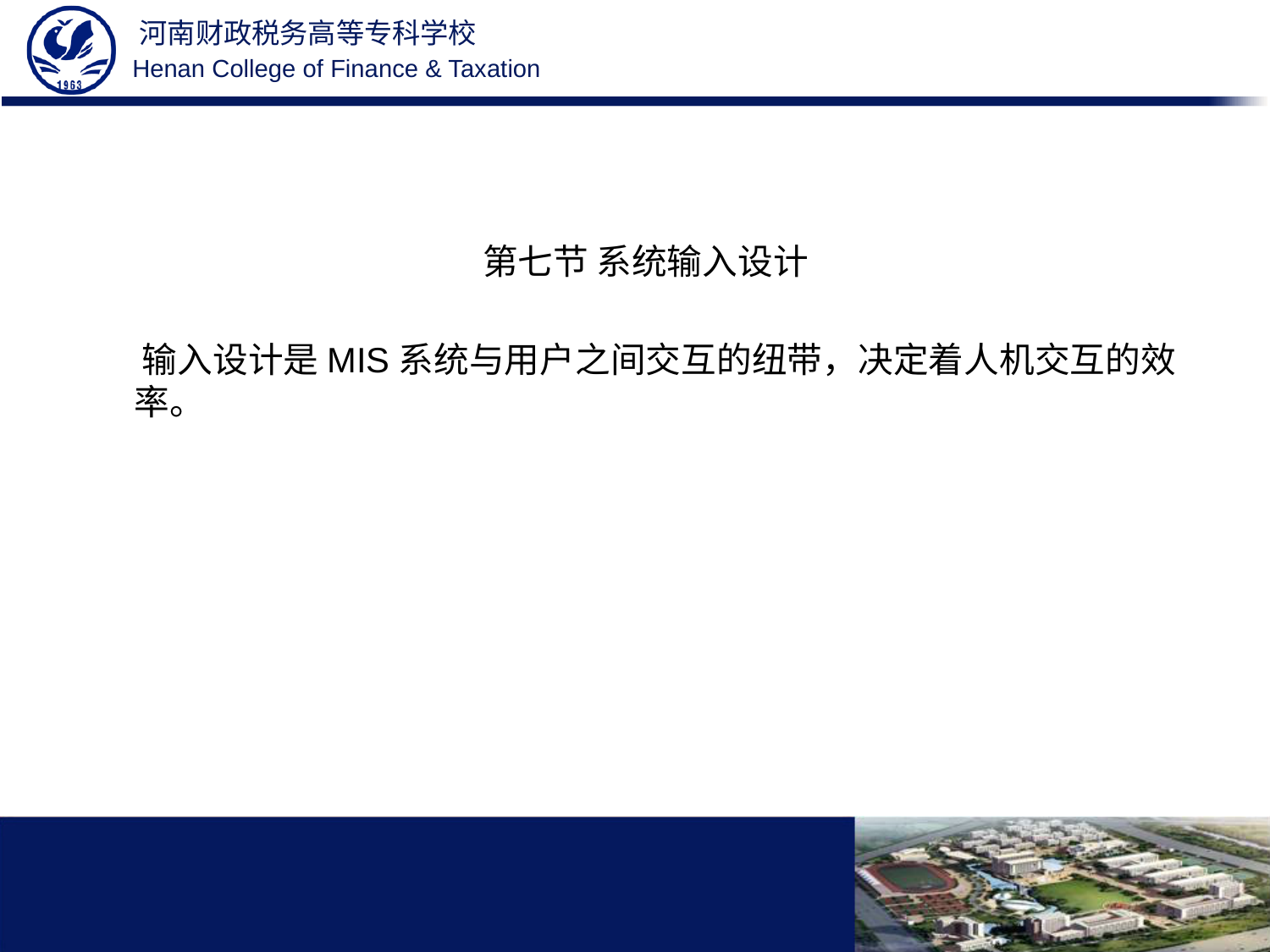

#
第七节 系统输入设计

      输入设计是MIS系统与用户之间交互的纽带，决定着人机交互的效率。